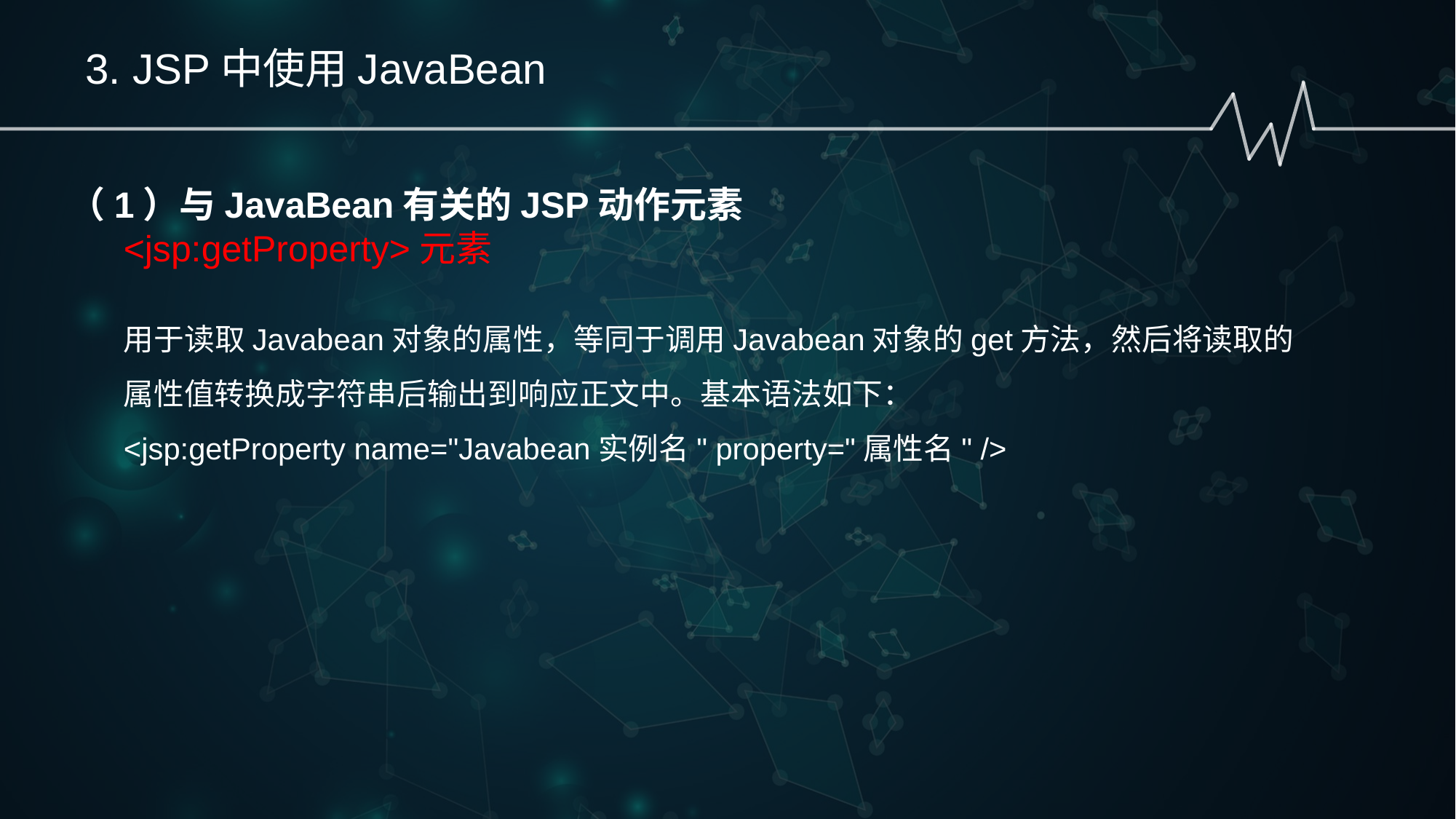

3. JSP中使用JavaBean
（1）与JavaBean有关的JSP动作元素
<jsp:getProperty>元素

用于读取Javabean对象的属性，等同于调用Javabean对象的get方法，然后将读取的属性值转换成字符串后输出到响应正文中。基本语法如下：
<jsp:getProperty name="Javabean实例名" property="属性名" />